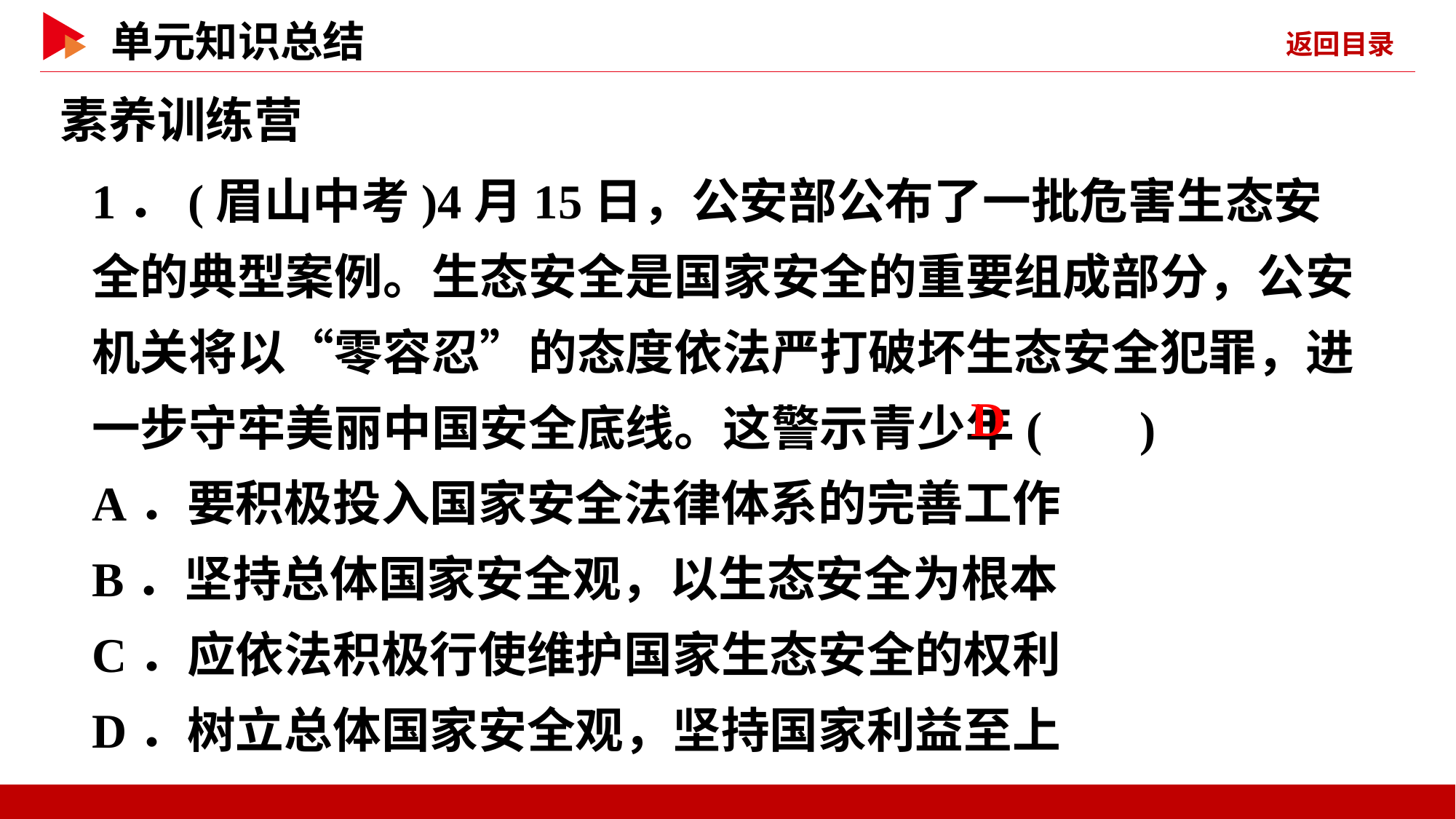

素养训练营
1．(眉山中考)4月15日，公安部公布了一批危害生态安全的典型案例。生态安全是国家安全的重要组成部分，公安机关将以“零容忍”的态度依法严打破坏生态安全犯罪，进一步守牢美丽中国安全底线。这警示青少年(        )
A．要积极投入国家安全法律体系的完善工作
B．坚持总体国家安全观，以生态安全为根本
C．应依法积极行使维护国家生态安全的权利
D．树立总体国家安全观，坚持国家利益至上
   D